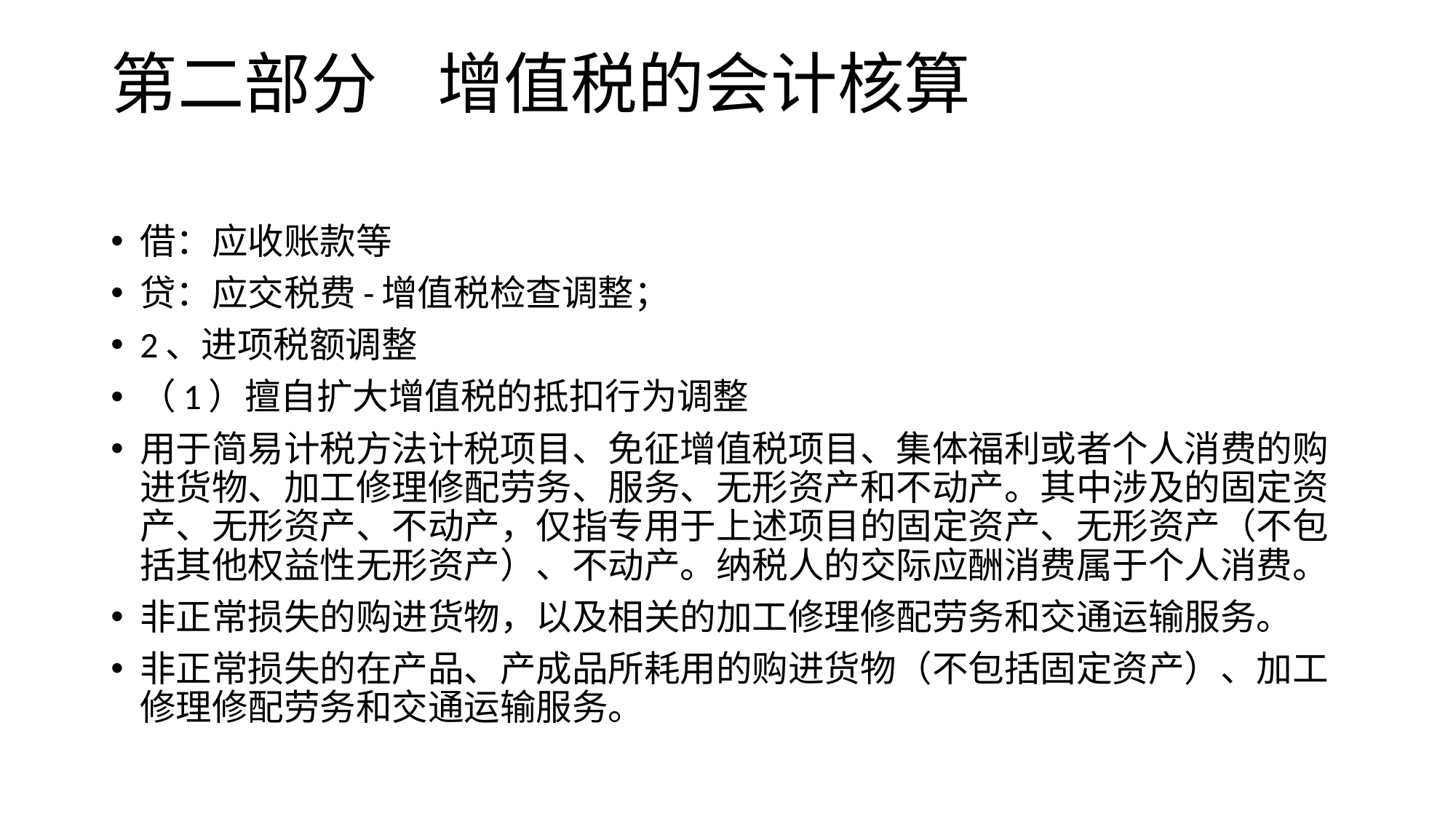

# 第二部分    增值税的会计核算

借：应收账款等
贷：应交税费-增值税检查调整；
2、进项税额调整
（1）擅自扩大增值税的抵扣行为调整
用于简易计税方法计税项目、免征增值税项目、集体福利或者个人消费的购进货物、加工修理修配劳务、服务、无形资产和不动产。其中涉及的固定资产、无形资产、不动产，仅指专用于上述项目的固定资产、无形资产（不包括其他权益性无形资产）、不动产。纳税人的交际应酬消费属于个人消费。
非正常损失的购进货物，以及相关的加工修理修配劳务和交通运输服务。
非正常损失的在产品、产成品所耗用的购进货物（不包括固定资产）、加工修理修配劳务和交通运输服务。